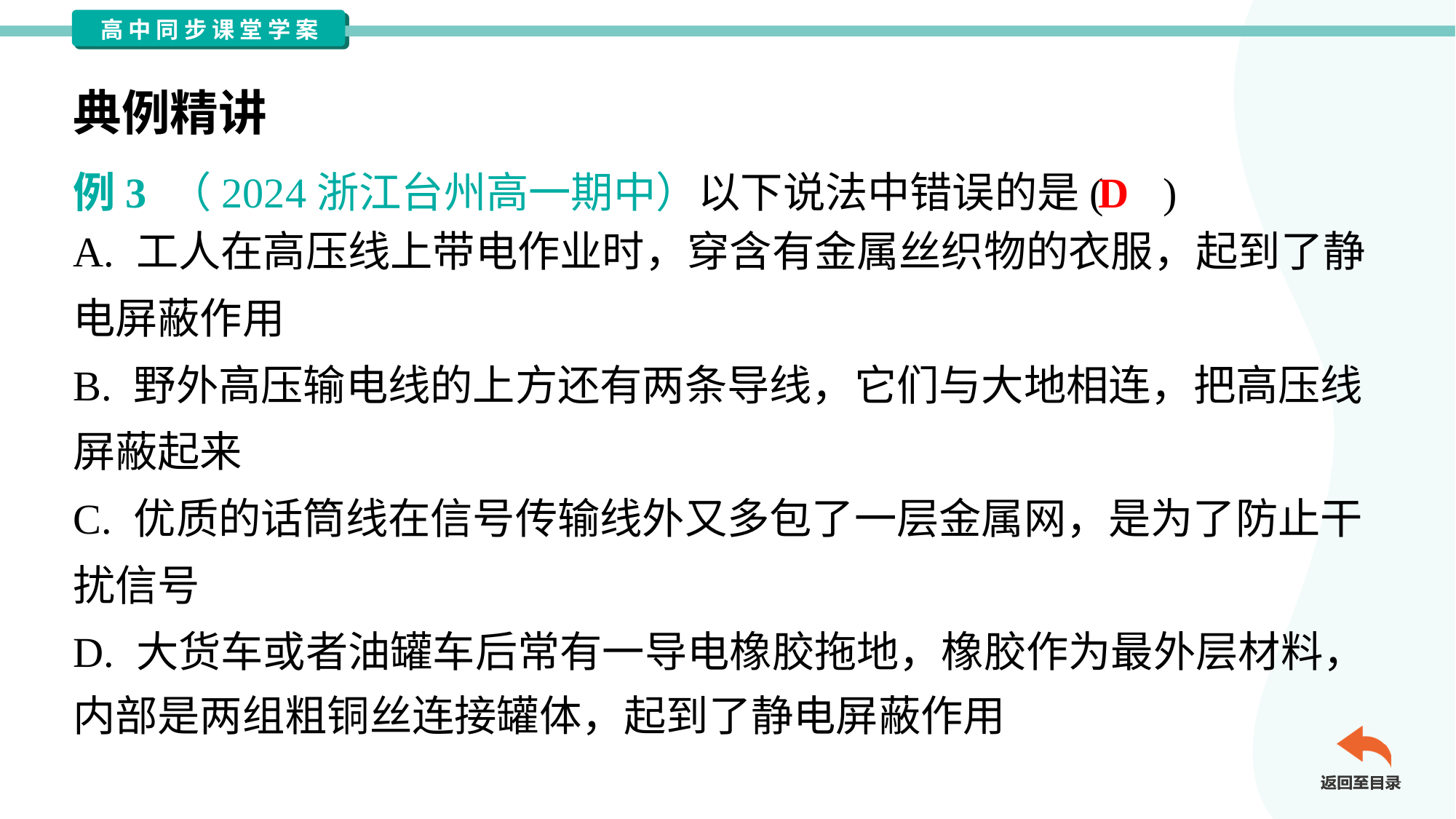

典例精讲
D
例3 （2024浙江台州高一期中）以下说法中错误的是(     )
A. 工人在高压线上带电作业时，穿含有金属丝织物的衣服，起到了静
电屏蔽作用
B. 野外高压输电线的上方还有两条导线，它们与大地相连，把高压线
屏蔽起来
C. 优质的话筒线在信号传输线外又多包了一层金属网，是为了防止干
扰信号
D. 大货车或者油罐车后常有一导电橡胶拖地，橡胶作为最外层材料，
内部是两组粗铜丝连接罐体，起到了静电屏蔽作用